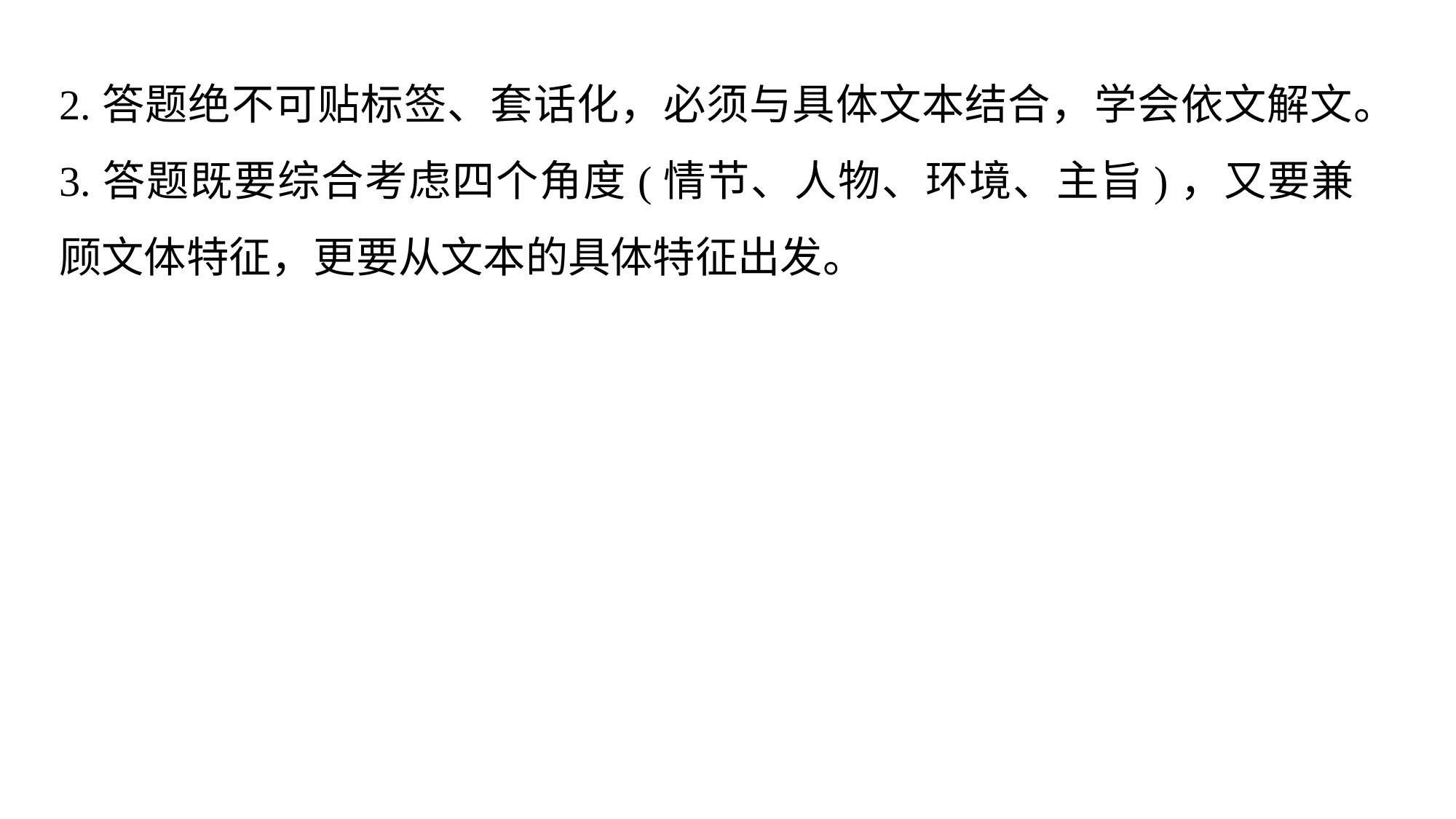

2.答题绝不可贴标签、套话化，必须与具体文本结合，学会依文解文。
3.答题既要综合考虑四个角度(情节、人物、环境、主旨)，又要兼顾文体特征，更要从文本的具体特征出发。